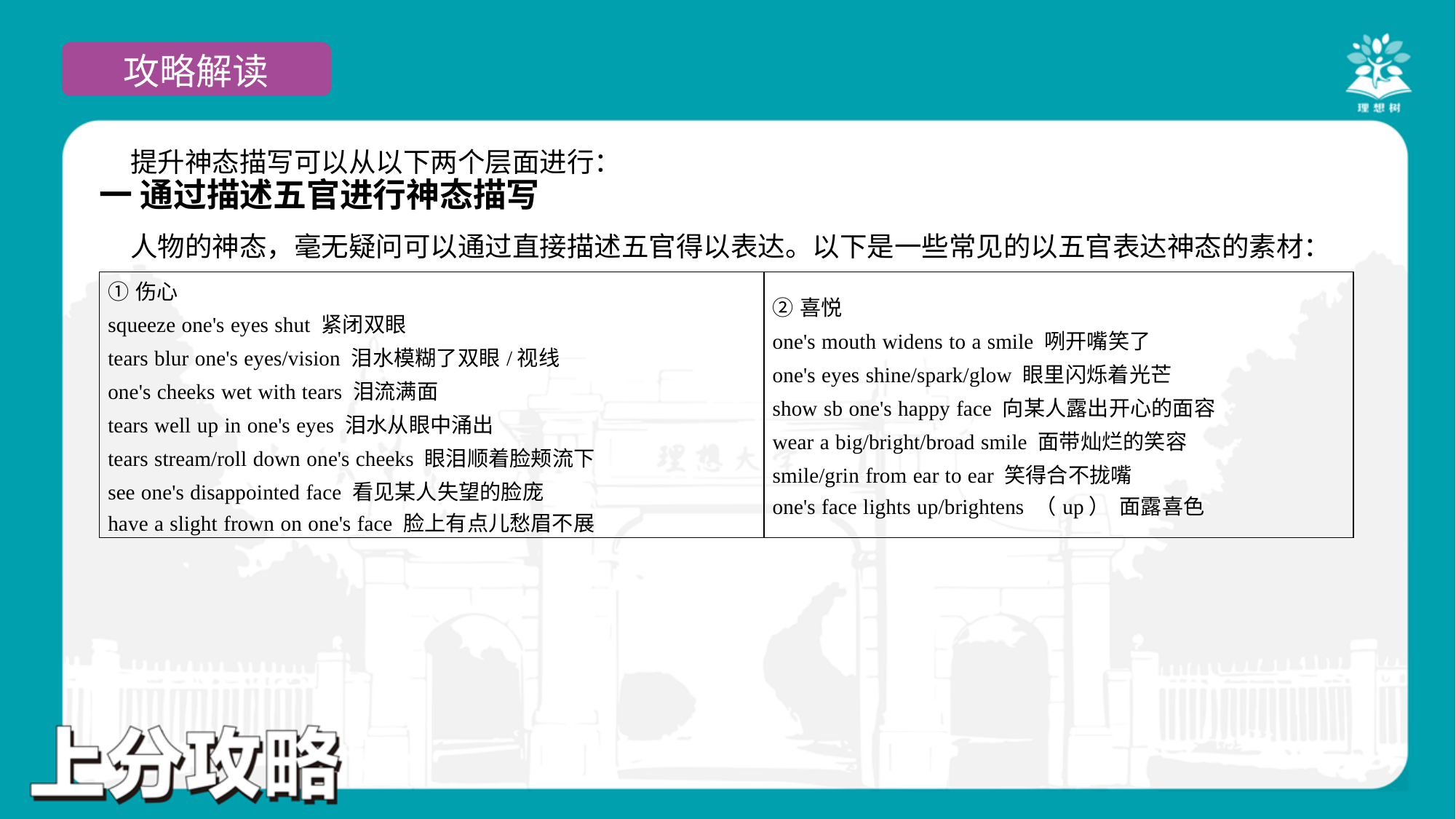

提升神态描写可以从以下两个层面进行：
一 通过描述五官进行神态描写
    人物的神态，毫无疑问可以通过直接描述五官得以表达。以下是一些常见的以五官表达神态的素材：
| ①伤心 squeeze one's eyes shut 紧闭双眼 tears blur one's eyes/vision 泪水模糊了双眼/视线 one's cheeks wet with tears 泪流满面 tears well up in one's eyes 泪水从眼中涌出 tears stream/roll down one's cheeks 眼泪顺着脸颊流下 see one's disappointed face 看见某人失望的脸庞 have a slight frown on one's face 脸上有点儿愁眉不展 | ②喜悦 one's mouth widens to a smile 咧开嘴笑了 one's eyes shine/spark/glow 眼里闪烁着光芒 show sb one's happy face 向某人露出开心的面容 wear a big/bright/broad smile 面带灿烂的笑容 smile/grin from ear to ear 笑得合不拢嘴 one's face lights up/brightens （up） 面露喜色 |
| --- | --- |